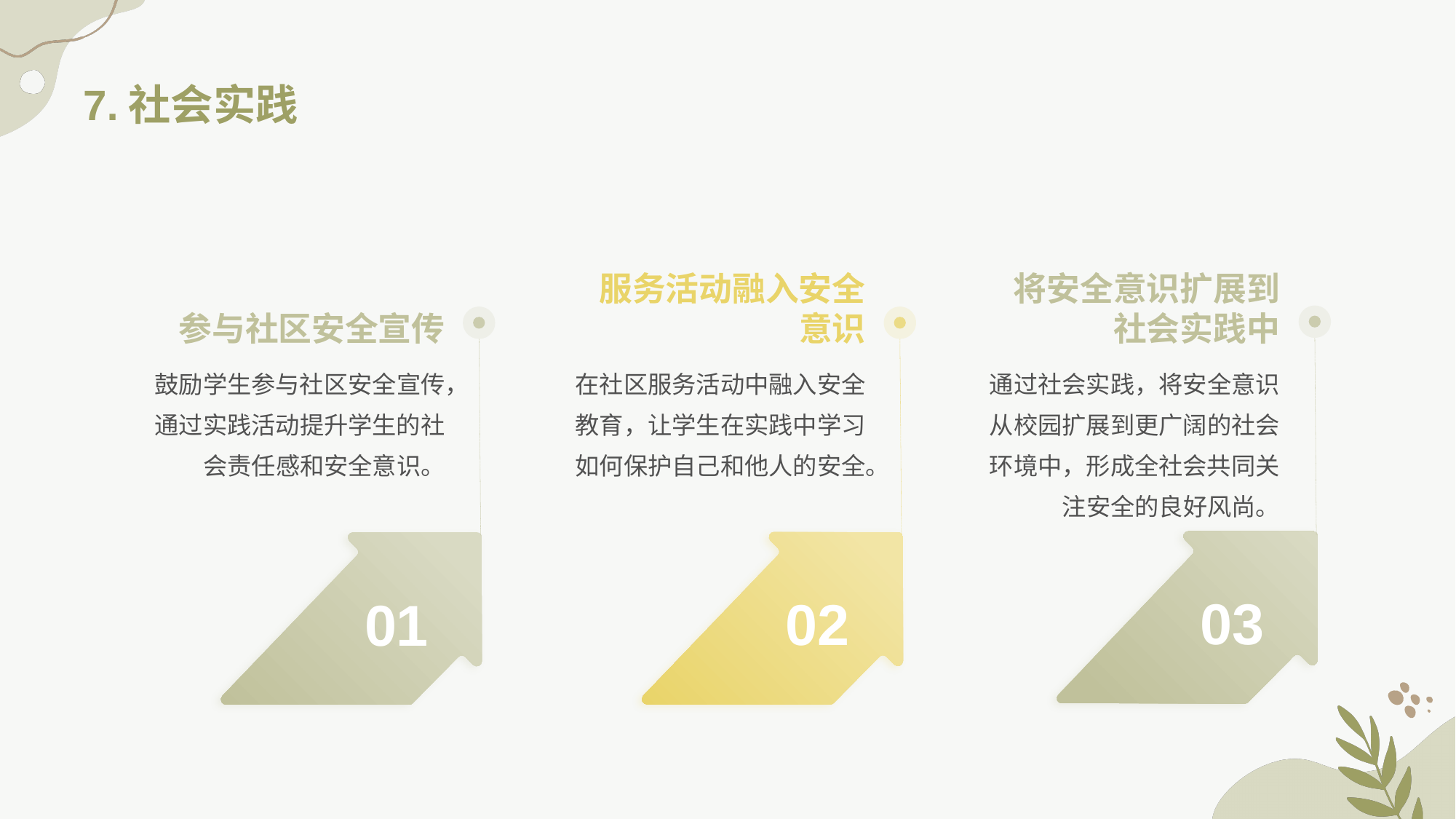

7.社会实践
参与社区安全宣传
服务活动融入安全意识
将安全意识扩展到社会实践中

鼓励学生参与社区安全宣传，通过实践活动提升学生的社会责任感和安全意识。
在社区服务活动中融入安全教育，让学生在实践中学习如何保护自己和他人的安全。
通过社会实践，将安全意识从校园扩展到更广阔的社会环境中，形成全社会共同关注安全的良好风尚。
03
02
01